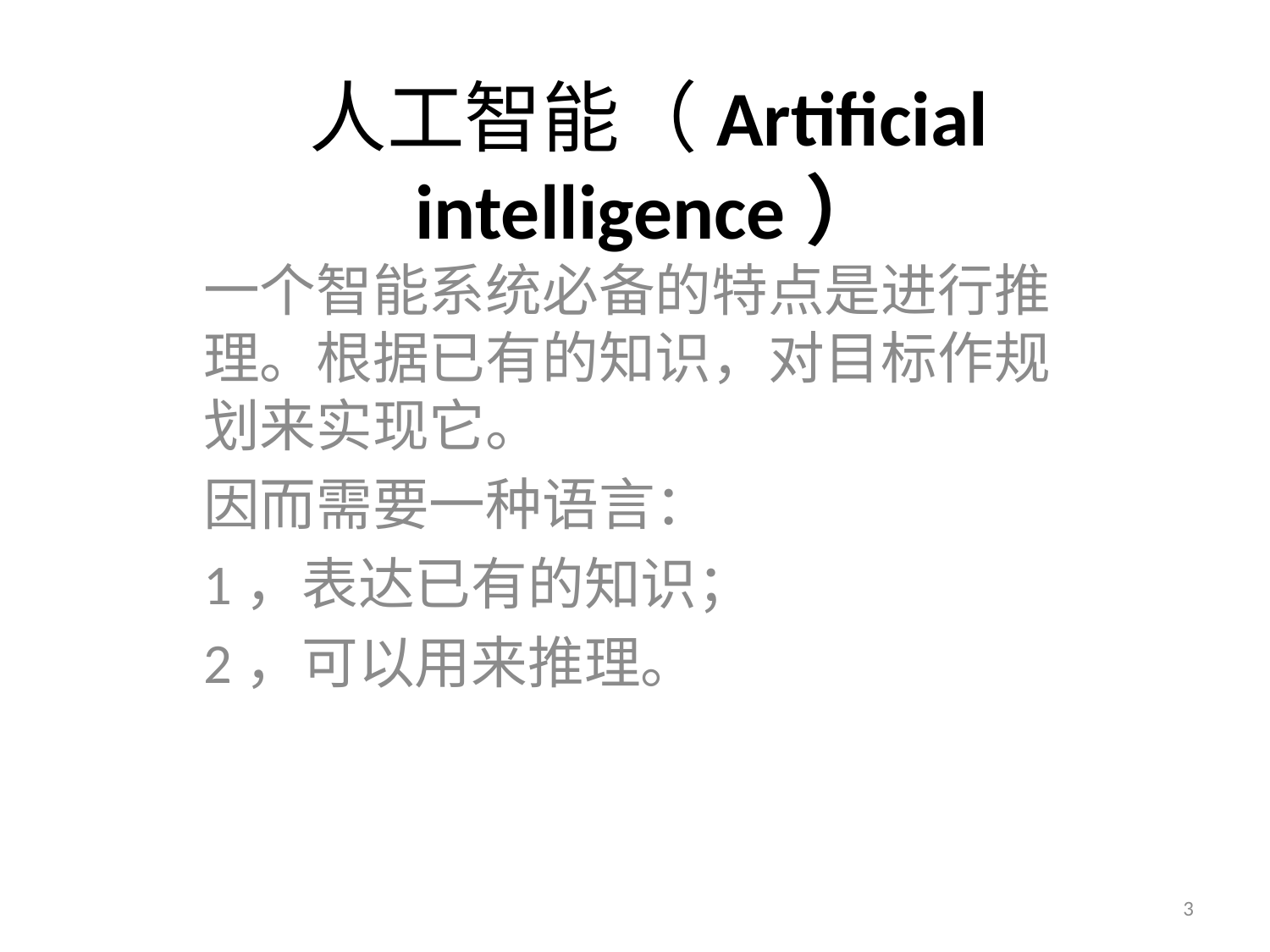

# 人工智能（Artificial intelligence）
一个智能系统必备的特点是进行推理。根据已有的知识，对目标作规划来实现它。
因而需要一种语言：
1，表达已有的知识；
2，可以用来推理。

3